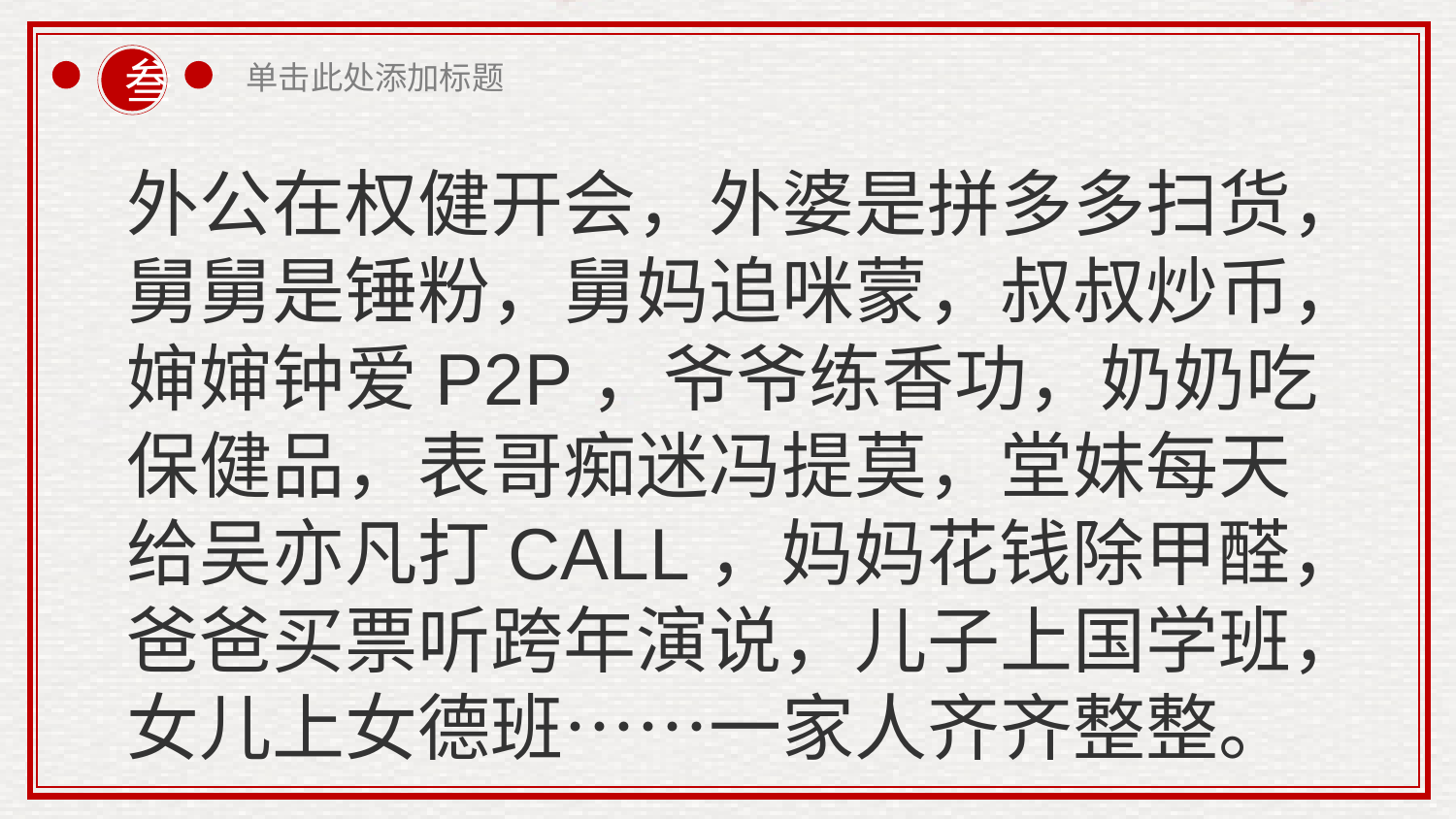

外公在权健开会，外婆是拼多多扫货，舅舅是锤粉，舅妈追咪蒙，叔叔炒币，婶婶钟爱P2P，爷爷练香功，奶奶吃保健品，表哥痴迷冯提莫，堂妹每天给吴亦凡打CALL，妈妈花钱除甲醛，爸爸买票听跨年演说，儿子上国学班，女儿上女德班……一家人齐齐整整。 ​​​ ​​​​